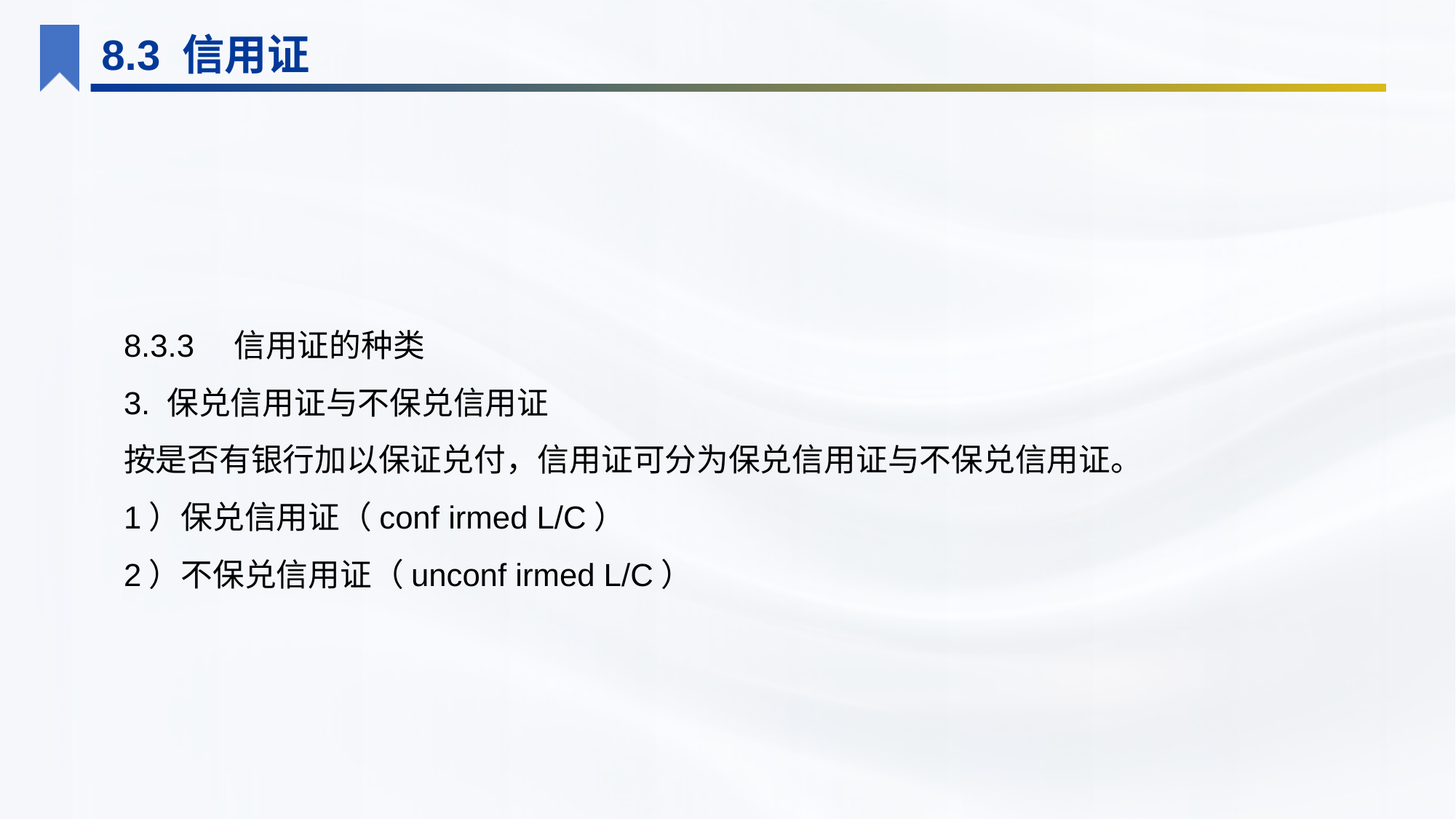

8.3 信用证
8.3.3　信用证的种类
3. 保兑信用证与不保兑信用证
按是否有银行加以保证兑付，信用证可分为保兑信用证与不保兑信用证。
1）保兑信用证（conf irmed L/C）
2）不保兑信用证（unconf irmed L/C）